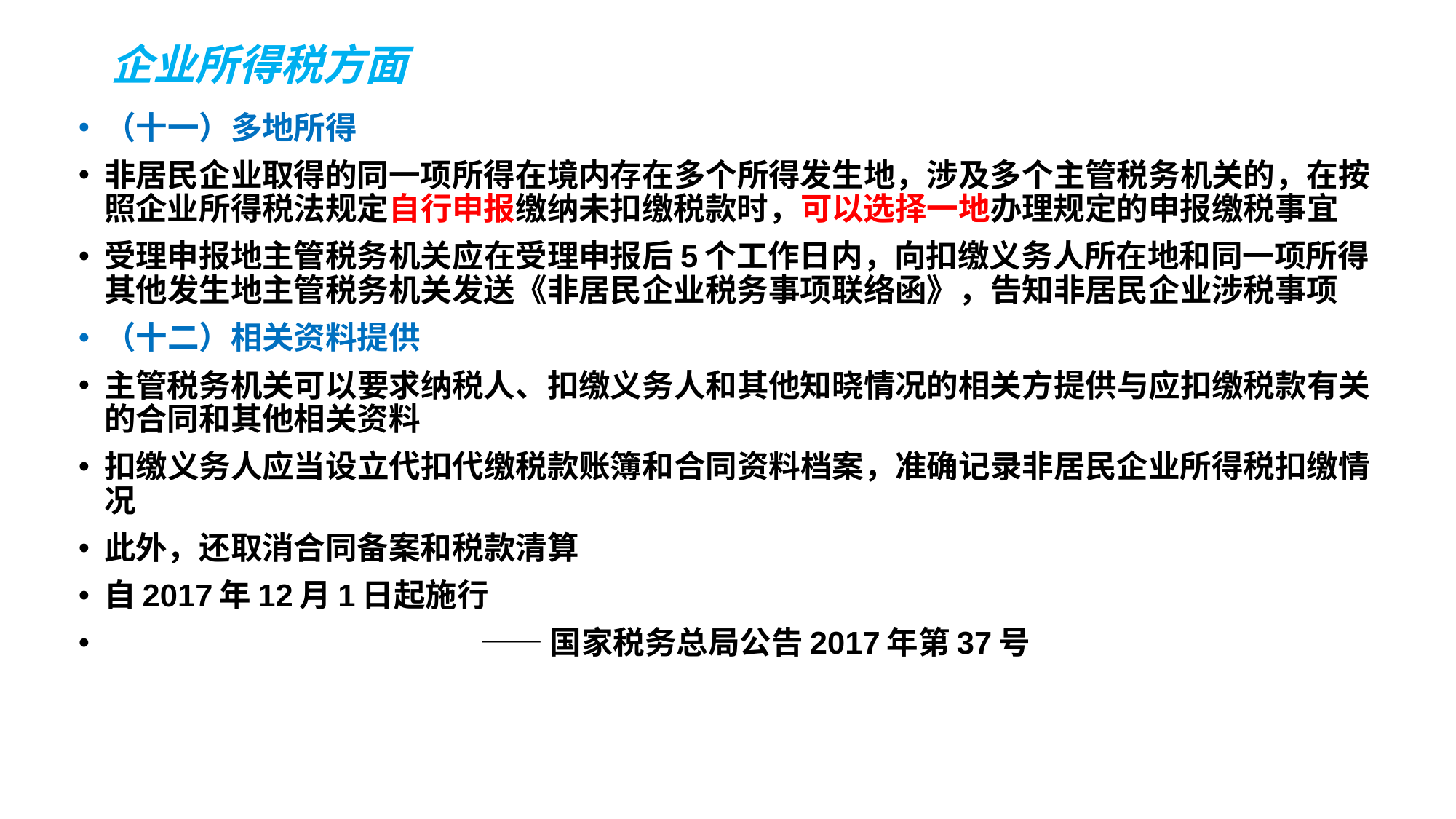

# 企业所得税方面
（十一）多地所得
非居民企业取得的同一项所得在境内存在多个所得发生地，涉及多个主管税务机关的，在按照企业所得税法规定自行申报缴纳未扣缴税款时，可以选择一地办理规定的申报缴税事宜
受理申报地主管税务机关应在受理申报后5个工作日内，向扣缴义务人所在地和同一项所得其他发生地主管税务机关发送《非居民企业税务事项联络函》，告知非居民企业涉税事项
（十二）相关资料提供
主管税务机关可以要求纳税人、扣缴义务人和其他知晓情况的相关方提供与应扣缴税款有关的合同和其他相关资料
扣缴义务人应当设立代扣代缴税款账簿和合同资料档案，准确记录非居民企业所得税扣缴情况
此外，还取消合同备案和税款清算
自2017年12月1日起施行
                                                     ——国家税务总局公告2017年第37号